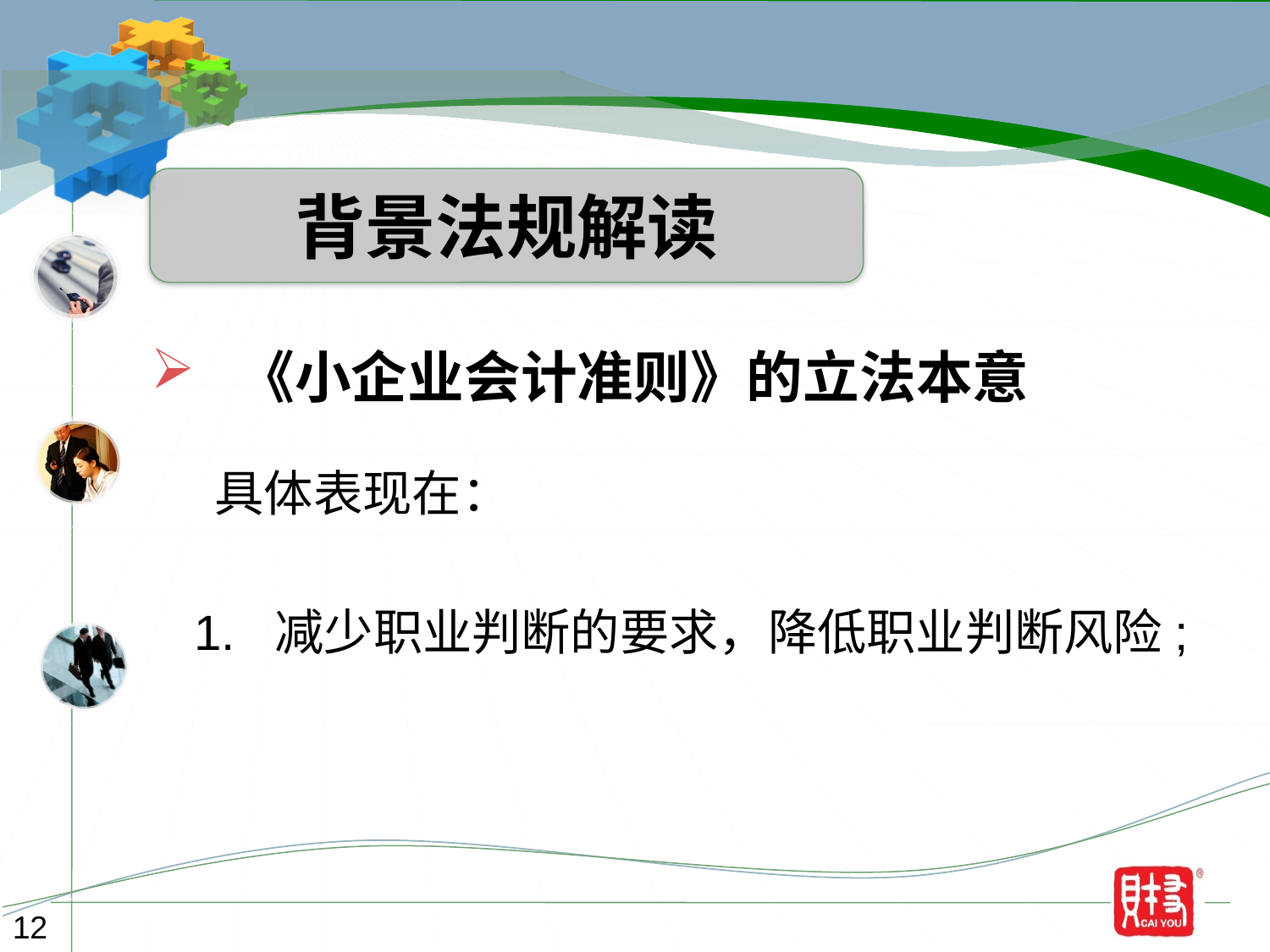

背景法规解读
  《小企业会计准则》的立法本意
具体表现在：

      1.  减少职业判断的要求，降低职业判断风险;
12